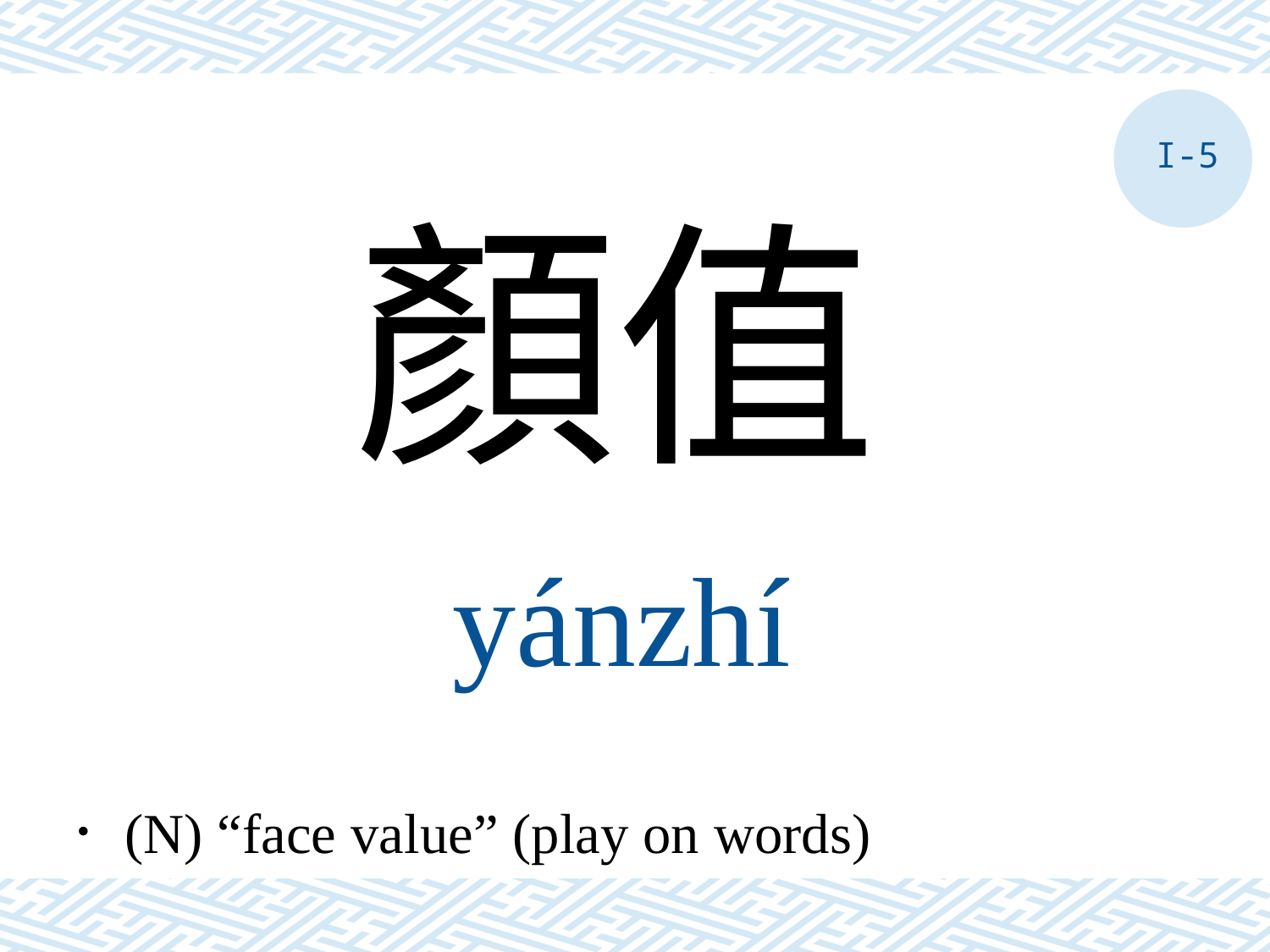

I-5

顏值
yánzhí
．(N) “face value” (play on words)